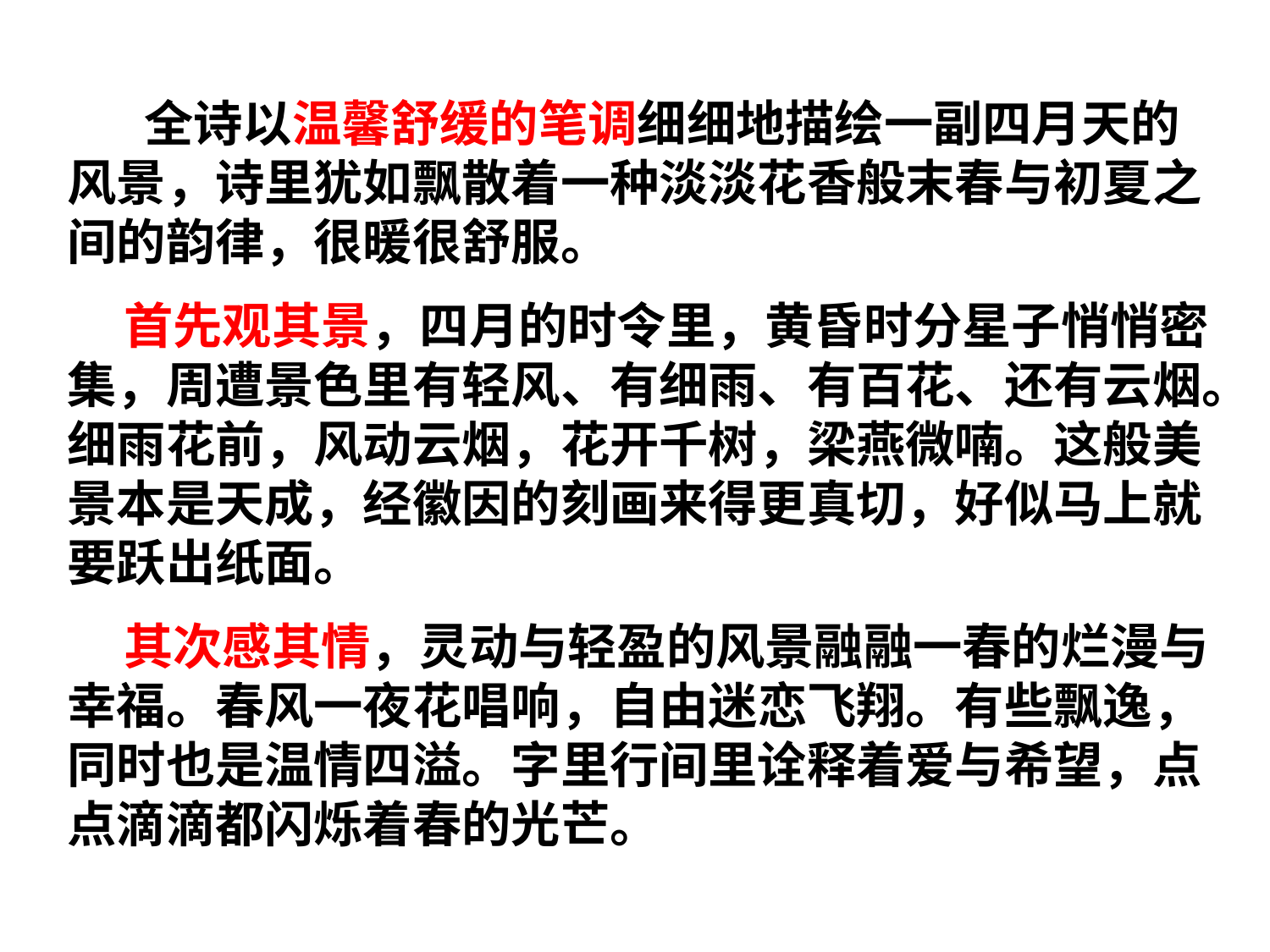

全诗以温馨舒缓的笔调细细地描绘一副四月天的风景，诗里犹如飘散着一种淡淡花香般末春与初夏之间的韵律，很暖很舒服。
    首先观其景，四月的时令里，黄昏时分星子悄悄密集，周遭景色里有轻风、有细雨、有百花、还有云烟。细雨花前，风动云烟，花开千树，梁燕微喃。这般美景本是天成，经徽因的刻画来得更真切，好似马上就要跃出纸面。
    其次感其情，灵动与轻盈的风景融融一春的烂漫与幸福。春风一夜花唱响，自由迷恋飞翔。有些飘逸，同时也是温情四溢。字里行间里诠释着爱与希望，点点滴滴都闪烁着春的光芒。